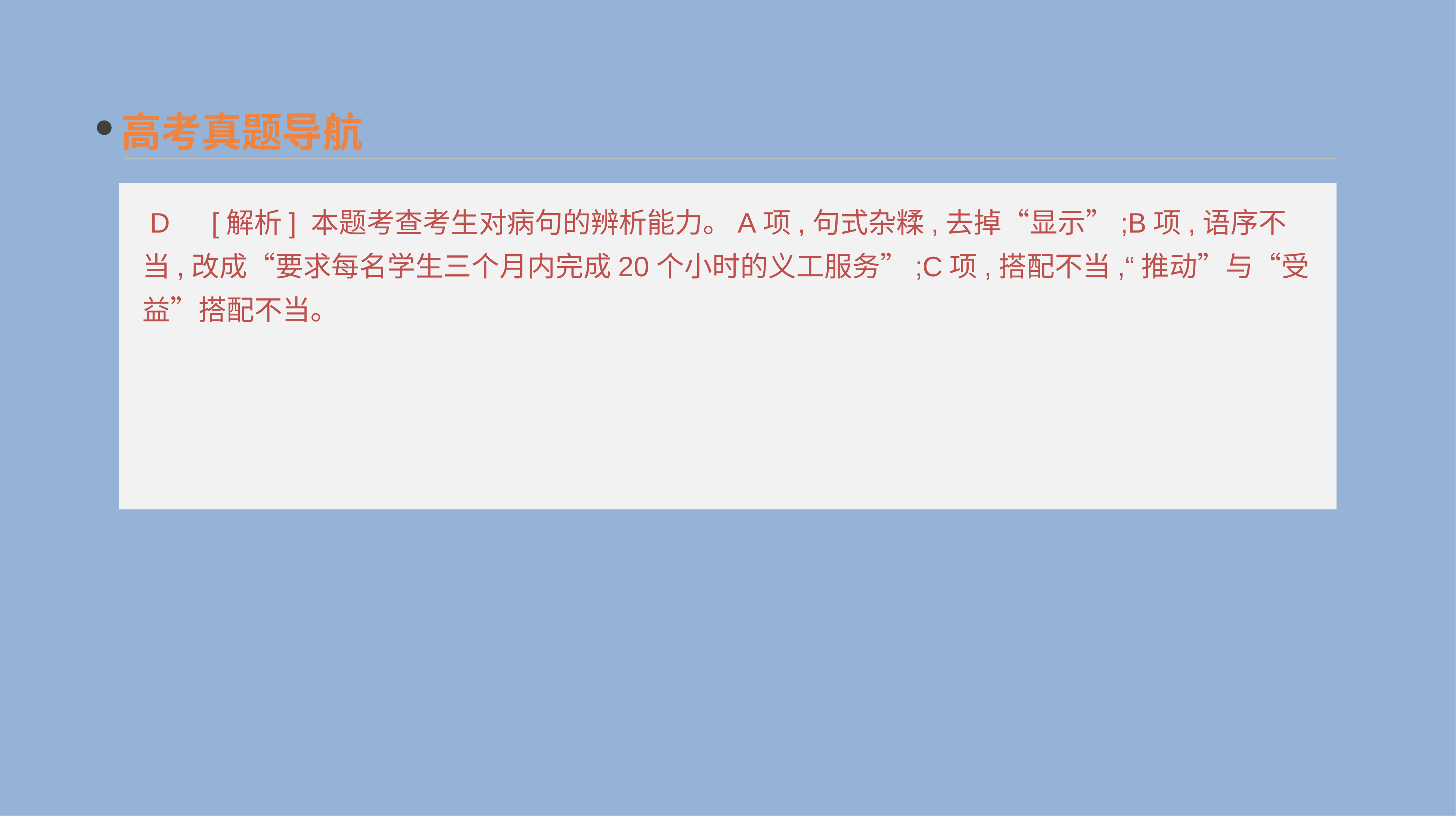

高考真题导航

 D　[解析] 本题考查考生对病句的辨析能力。A项,句式杂糅,去掉“显示”;B项,语序不当,改成“要求每名学生三个月内完成20个小时的义工服务”;C项,搭配不当,“推动”与“受益”搭配不当。